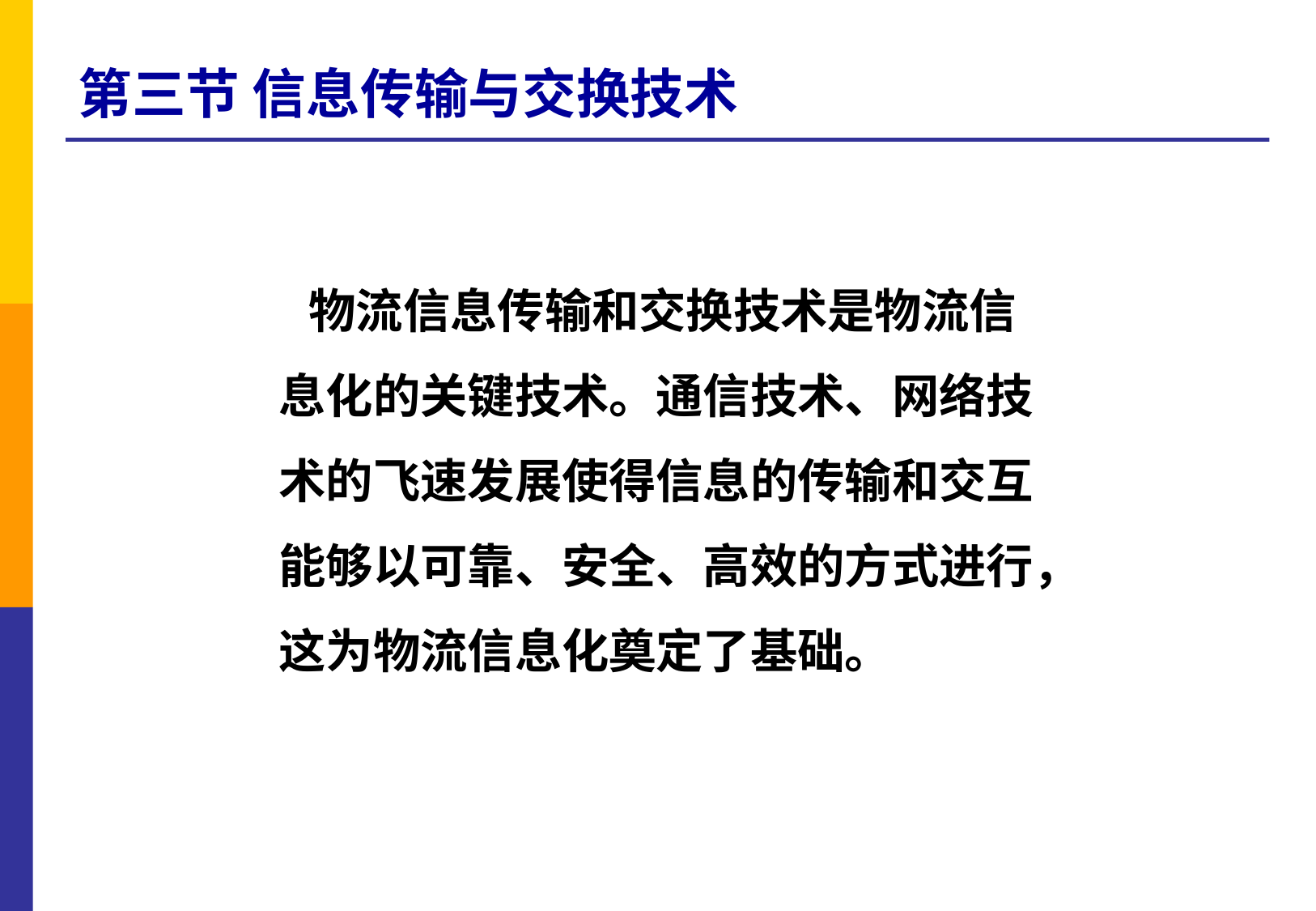

# 第三节 信息传输与交换技术
      物流信息传输和交换技术是物流信息化的关键技术。通信技术、网络技术的飞速发展使得信息的传输和交互能够以可靠、安全、高效的方式进行，这为物流信息化奠定了基础。